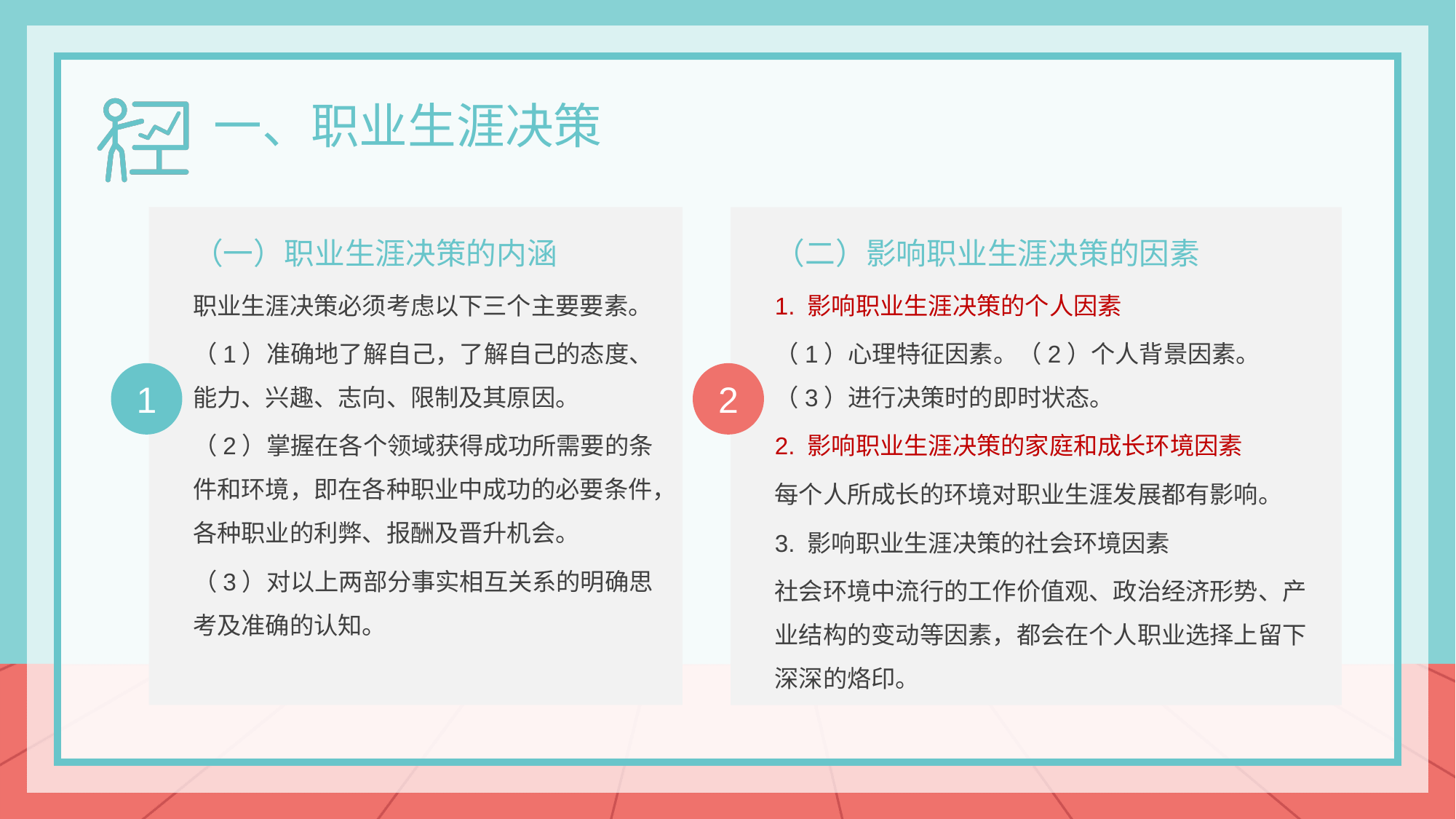

一、职业生涯决策

（一）职业生涯决策的内涵
职业生涯决策必须考虑以下三个主要要素。
（1）准确地了解自己，了解自己的态度、能力、兴趣、志向、限制及其原因。
（2）掌握在各个领域获得成功所需要的条件和环境，即在各种职业中成功的必要条件，各种职业的利弊、报酬及晋升机会。
（3）对以上两部分事实相互关系的明确思考及准确的认知。
1

（二）影响职业生涯决策的因素
1. 影响职业生涯决策的个人因素
（1）心理特征因素。（2）个人背景因素。（3）进行决策时的即时状态。
2. 影响职业生涯决策的家庭和成长环境因素
每个人所成长的环境对职业生涯发展都有影响。
3. 影响职业生涯决策的社会环境因素
社会环境中流行的工作价值观、政治经济形势、产业结构的变动等因素，都会在个人职业选择上留下深深的烙印。
2